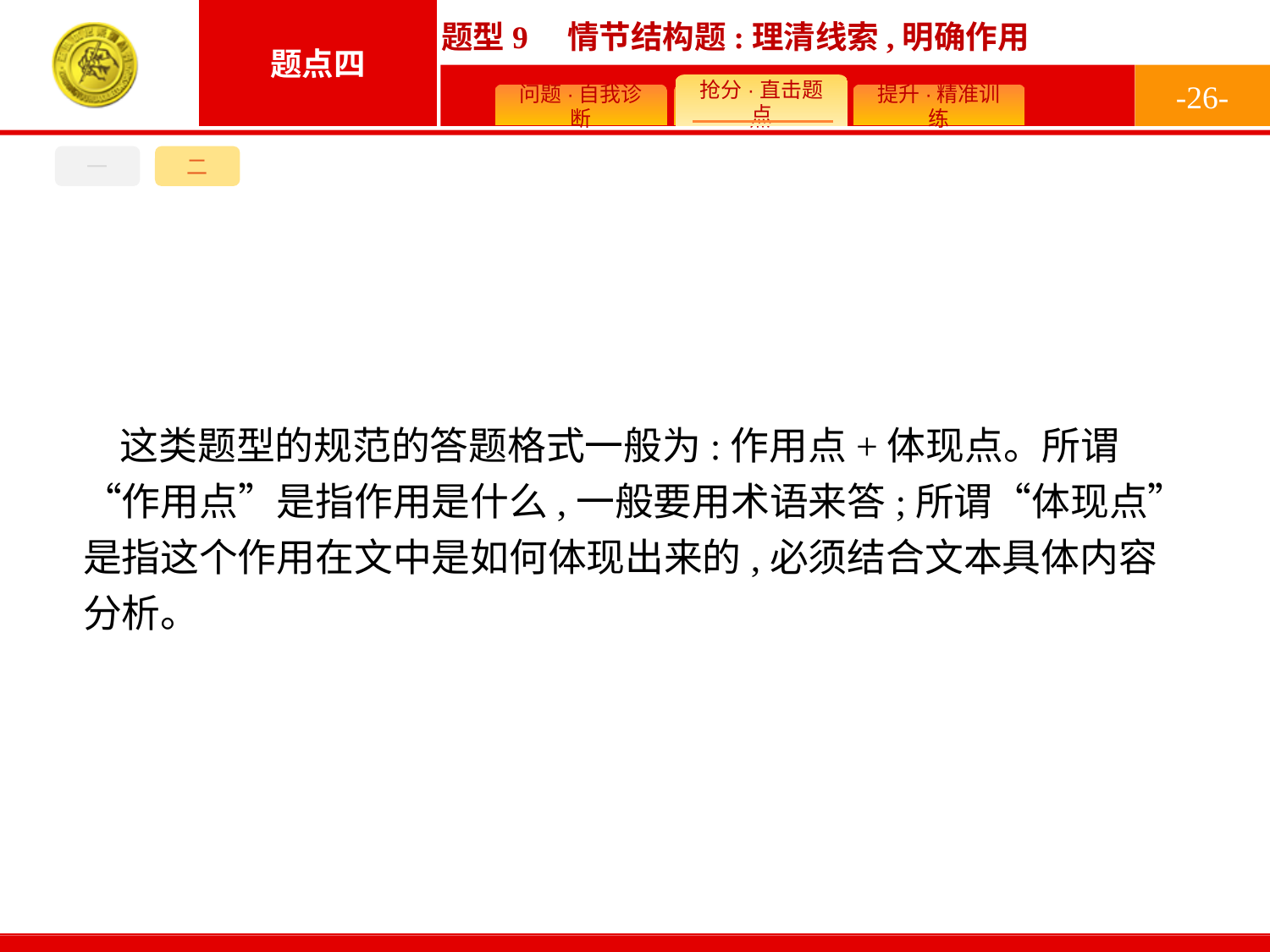

-26-
一
二
这类题型的规范的答题格式一般为:作用点+体现点。所谓“作用点”是指作用是什么,一般要用术语来答;所谓“体现点”是指这个作用在文中是如何体现出来的,必须结合文本具体内容分析。